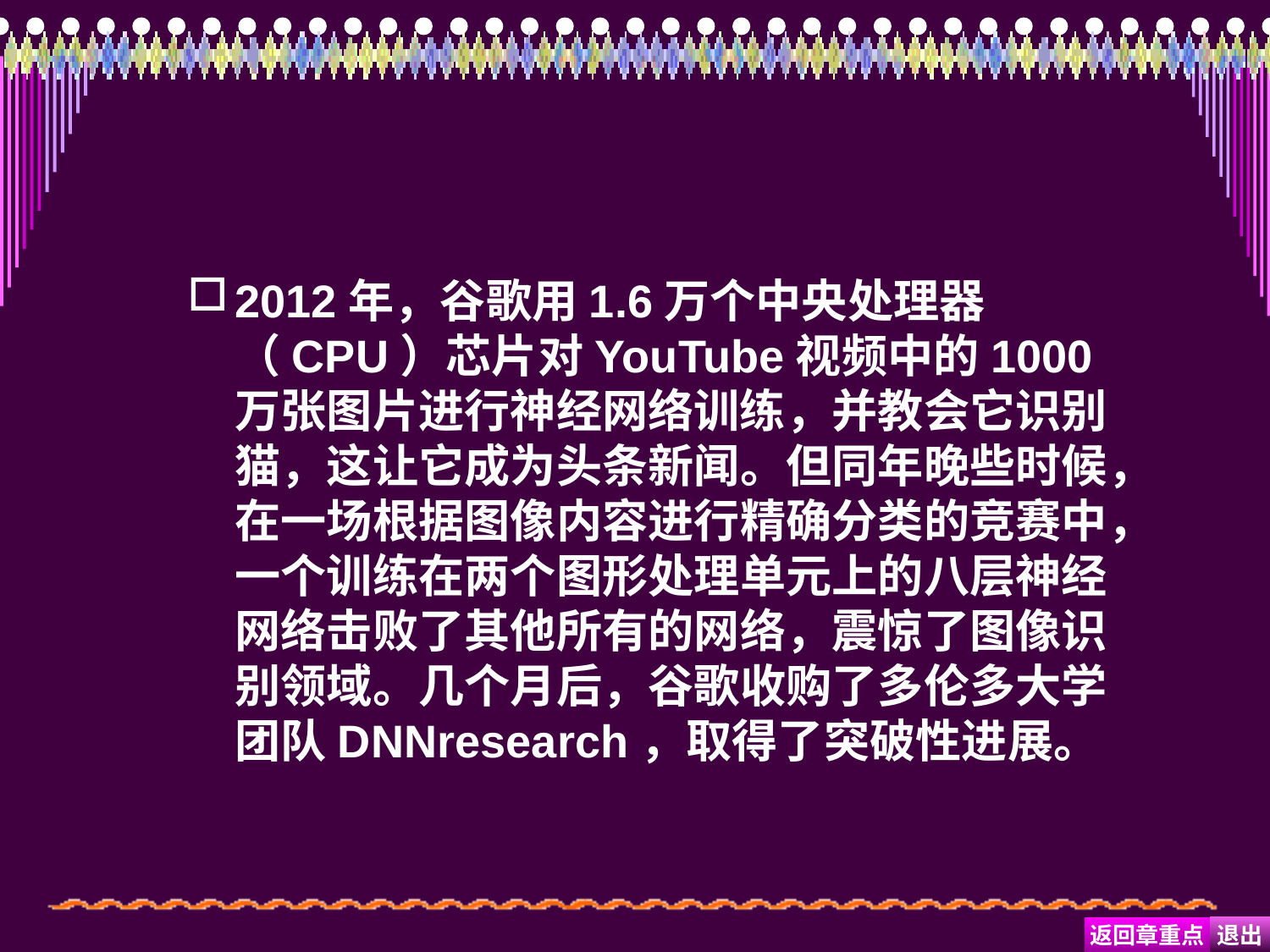

#
2012年，谷歌用1.6万个中央处理器（CPU）芯片对YouTube视频中的1000万张图片进行神经网络训练，并教会它识别猫，这让它成为头条新闻。但同年晚些时候，在一场根据图像内容进行精确分类的竞赛中，一个训练在两个图形处理单元上的八层神经网络击败了其他所有的网络，震惊了图像识别领域。几个月后，谷歌收购了多伦多大学团队DNNresearch，取得了突破性进展。